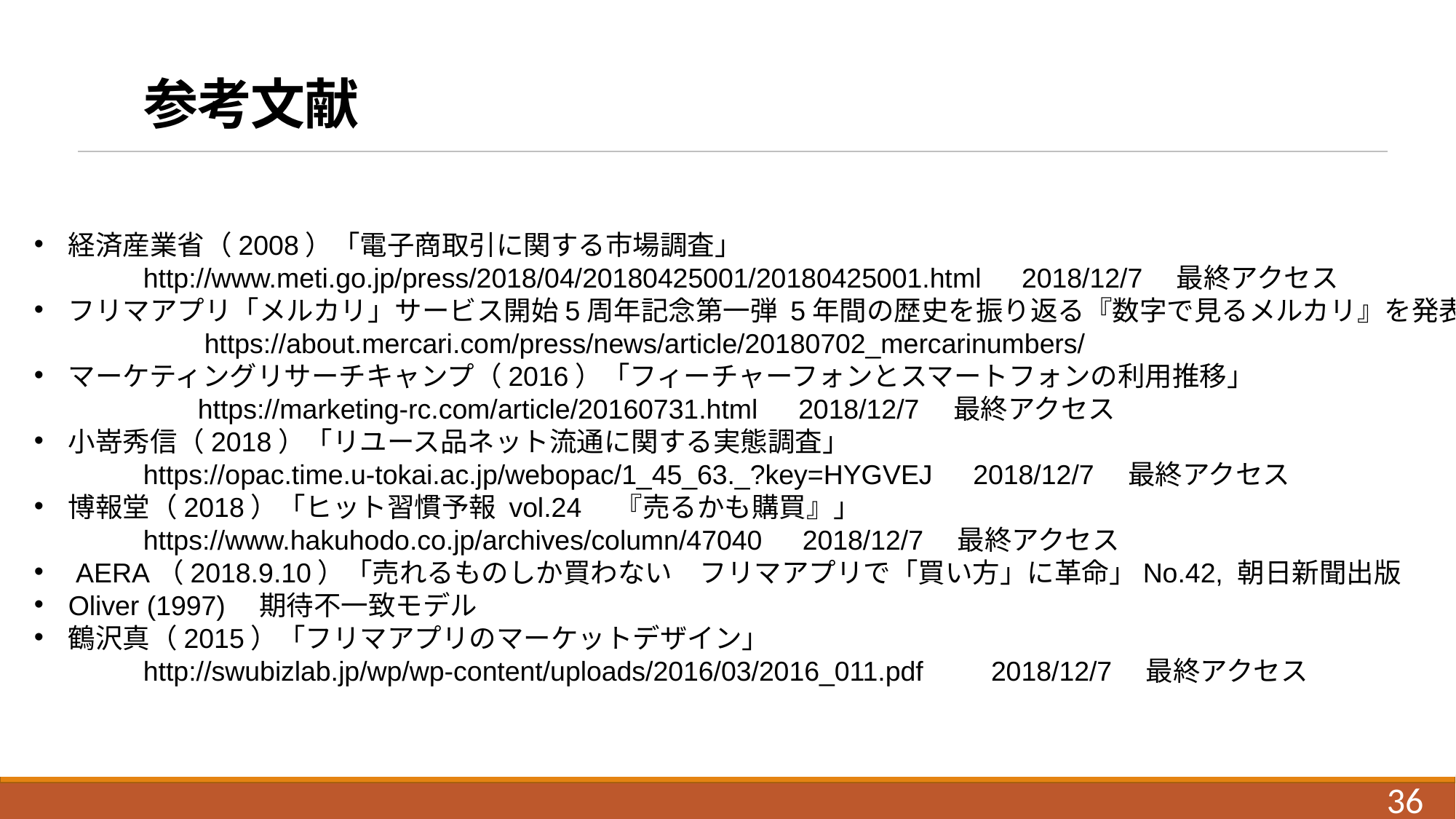

# 参考文献
経済産業省（2008）「電子商取引に関する市場調査」
	http://www.meti.go.jp/press/2018/04/20180425001/20180425001.html　2018/12/7　最終アクセス
フリマアプリ「メルカリ」サービス開始5周年記念第一弾 5年間の歴史を振り返る『数字で見るメルカリ』を発表
　　　　　　https://about.mercari.com/press/news/article/20180702_mercarinumbers/
マーケティングリサーチキャンプ（2016）「フィーチャーフォンとスマートフォンの利用推移」
	https://marketing-rc.com/article/20160731.html　2018/12/7　最終アクセス
小嵜秀信（2018）「リユース品ネット流通に関する実態調査」
	https://opac.time.u-tokai.ac.jp/webopac/1_45_63._?key=HYGVEJ　2018/12/7　最終アクセス
博報堂（2018）「ヒット習慣予報 vol.24　『売るかも購買』」
	https://www.hakuhodo.co.jp/archives/column/47040　2018/12/7　最終アクセス
 AERA（2018.9.10）「売れるものしか買わない　フリマアプリで「買い方」に革命」No.42, 朝日新聞出版
Oliver (1997)　期待不一致モデル
鶴沢真（2015）「フリマアプリのマーケットデザイン」
	http://swubizlab.jp/wp/wp-content/uploads/2016/03/2016_011.pdf　　2018/12/7　最終アクセス
36